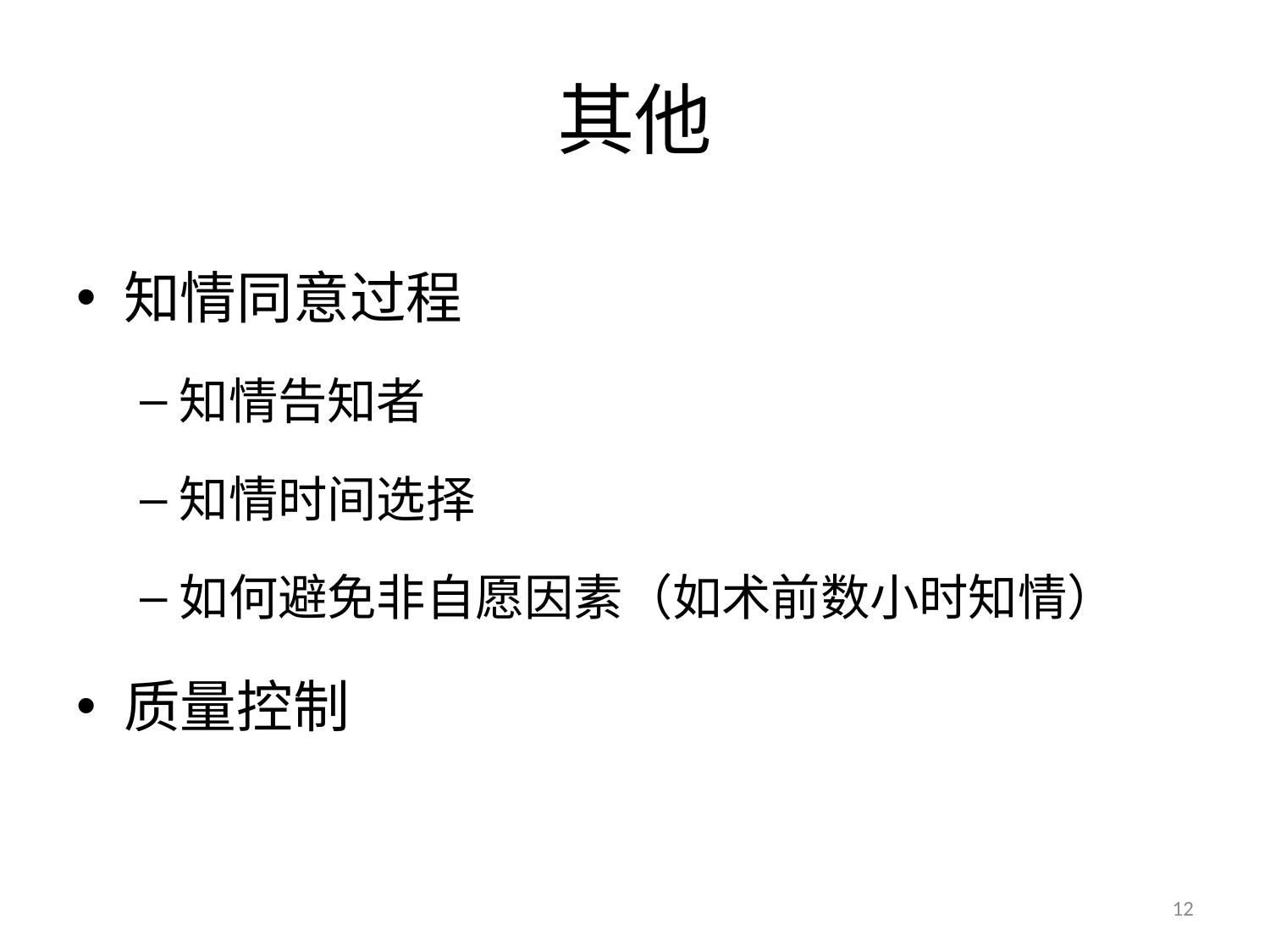

# 其他
知情同意过程
知情告知者
知情时间选择
如何避免非自愿因素（如术前数小时知情）
质量控制

12